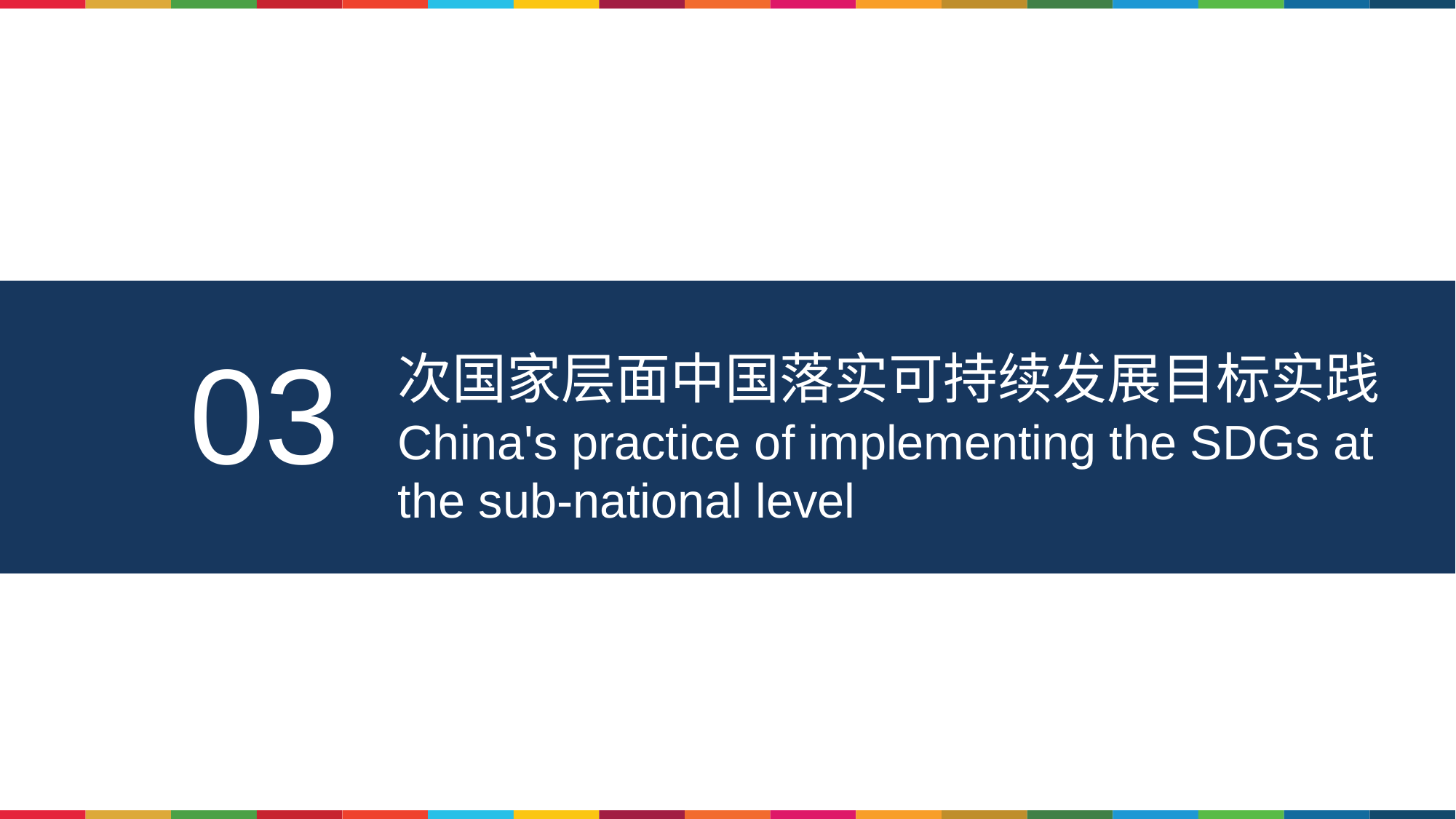

03
次国家层面中国落实可持续发展目标实践
China's practice of implementing the SDGs at the sub-national level